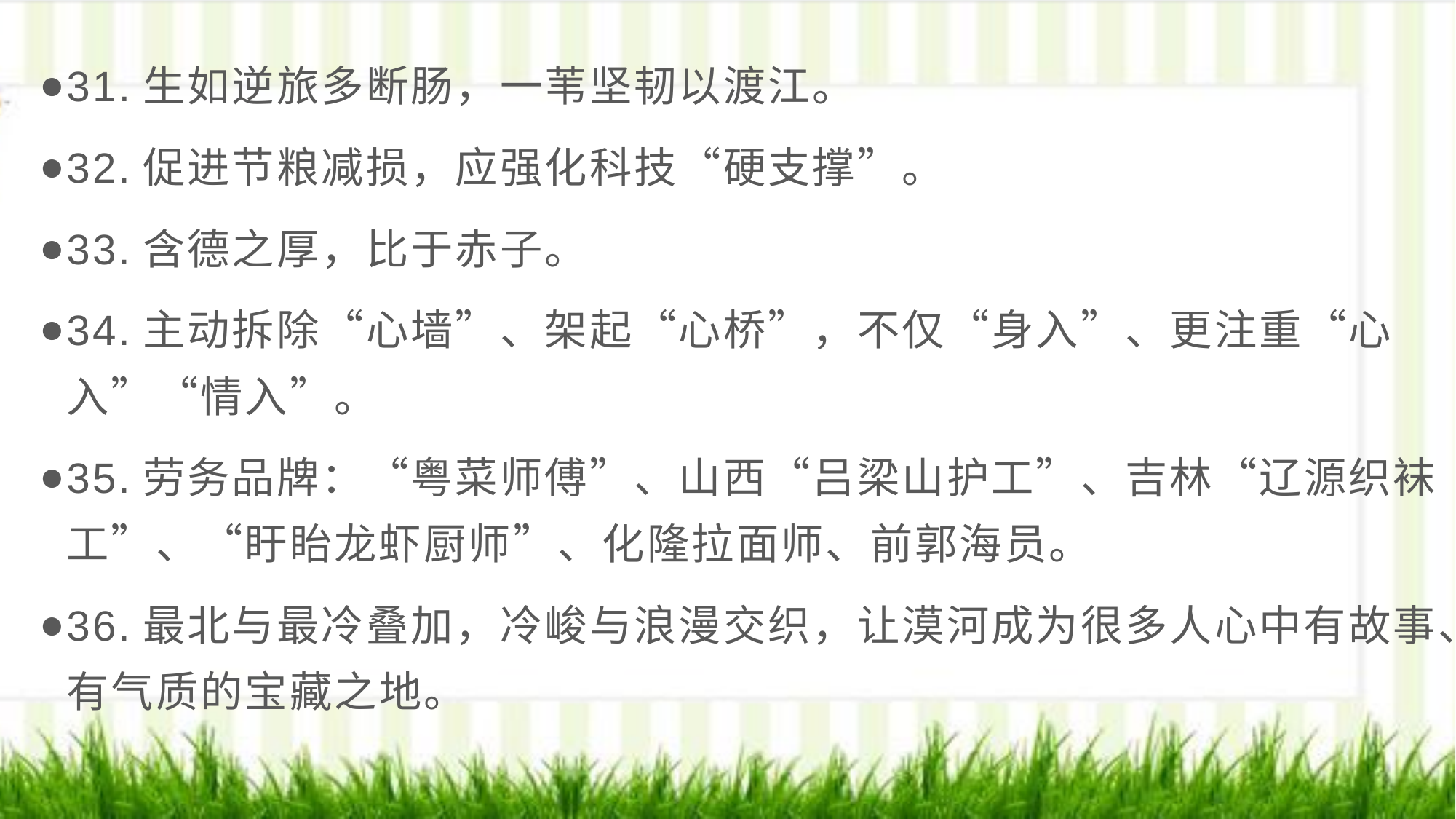

31.生如逆旅多断肠，一苇坚韧以渡江。
32.促进节粮减损，应强化科技“硬支撑”。
33.含德之厚，比于赤子。
34.主动拆除“心墙”、架起“心桥”，不仅“身入”、更注重“心入”“情入”。
35.劳务品牌：“粤菜师傅”、山西“吕梁山护工”、吉林“辽源织袜工”、“盱眙龙虾厨师”、化隆拉面师、前郭海员。
36.最北与最冷叠加，冷峻与浪漫交织，让漠河成为很多人心中有故事、有气质的宝藏之地。